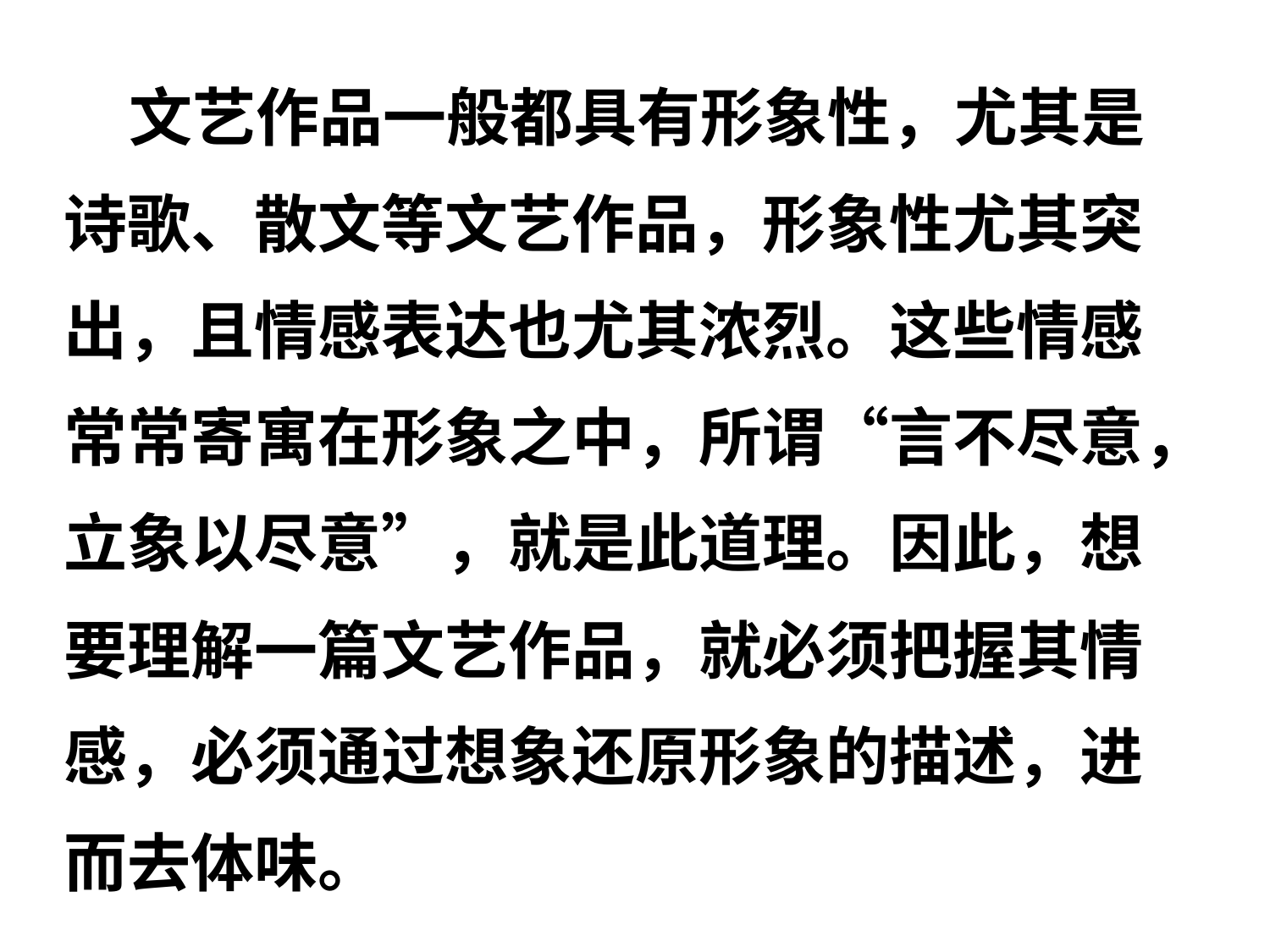

文艺作品一般都具有形象性，尤其是诗歌、散文等文艺作品，形象性尤其突出，且情感表达也尤其浓烈。这些情感常常寄寓在形象之中，所谓“言不尽意，立象以尽意”，就是此道理。因此，想要理解一篇文艺作品，就必须把握其情感，必须通过想象还原形象的描述，进而去体味。